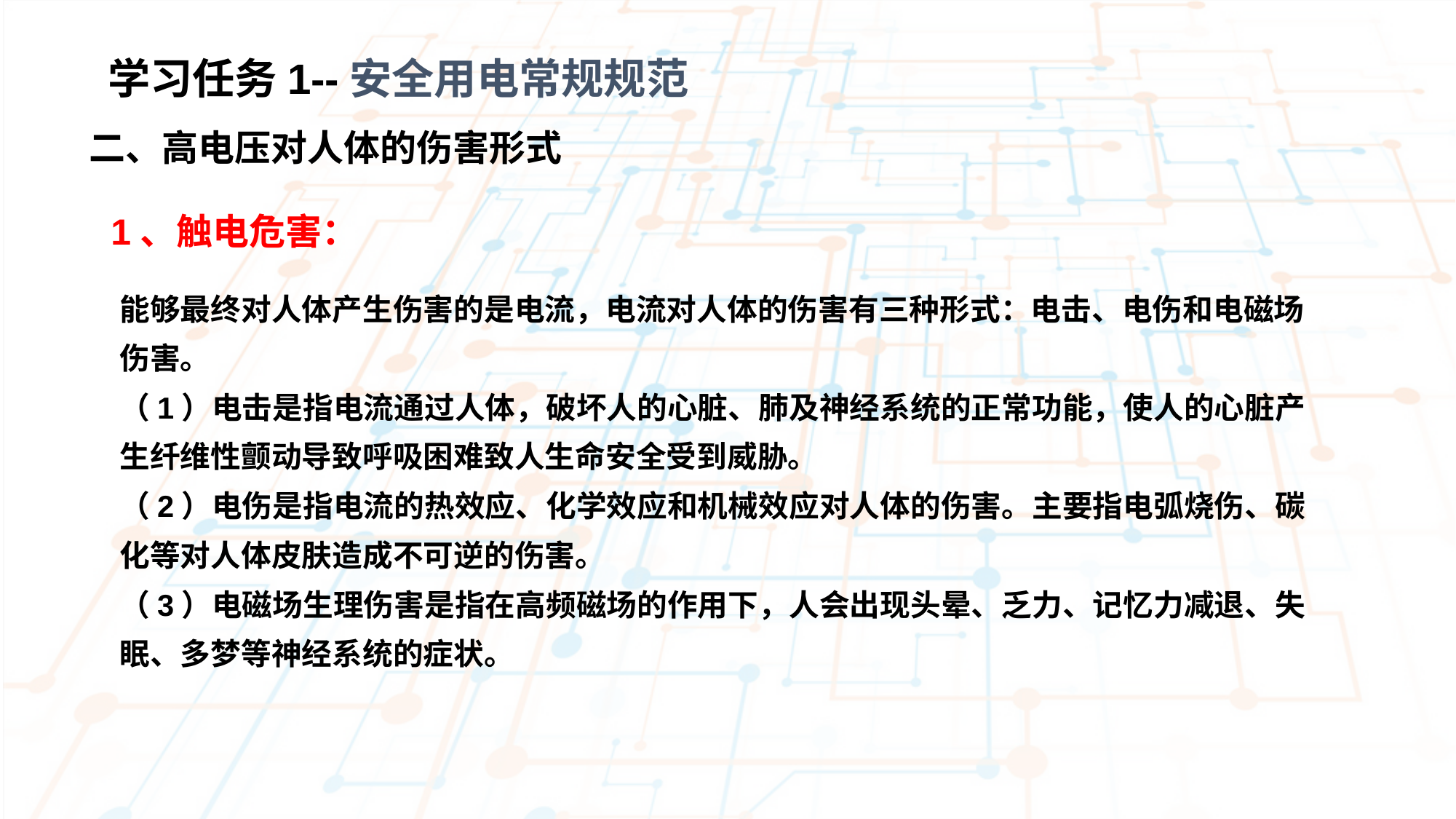

学习任务1--安全用电常规规范
二、高电压对人体的伤害形式

1、触电危害：
能够最终对人体产生伤害的是电流，电流对人体的伤害有三种形式：电击、电伤和电磁场伤害。
（1）电击是指电流通过人体，破坏人的心脏、肺及神经系统的正常功能，使人的心脏产生纤维性颤动导致呼吸困难致人生命安全受到威胁。
（2）电伤是指电流的热效应、化学效应和机械效应对人体的伤害。主要指电弧烧伤、碳化等对人体皮肤造成不可逆的伤害。
（3）电磁场生理伤害是指在高频磁场的作用下，人会出现头晕、乏力、记忆力减退、失眠、多梦等神经系统的症状。